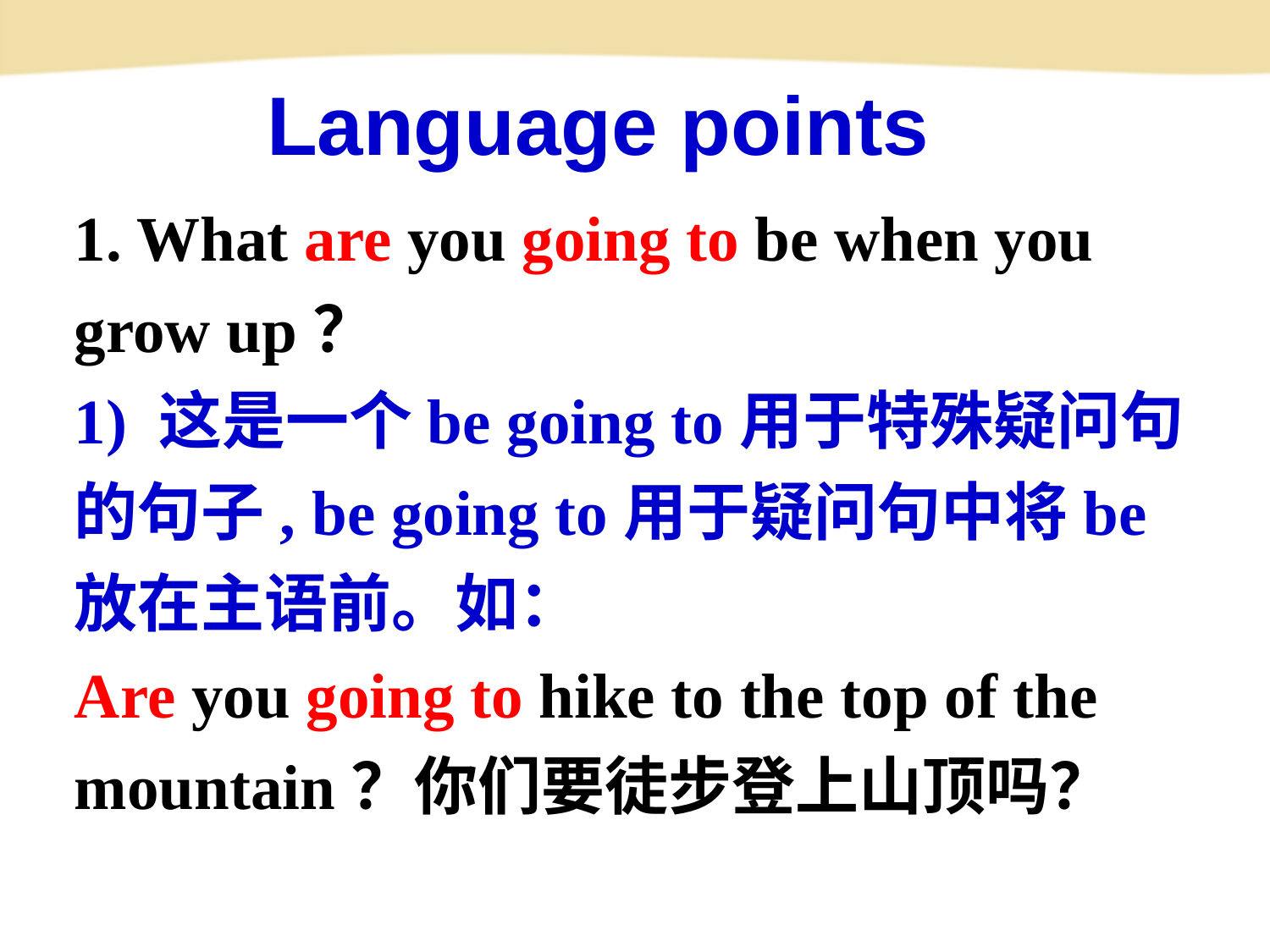

Language points
1. What are you going to be when you
grow up？
1) 这是一个be going to用于特殊疑问句
的句子, be going to用于疑问句中将be
放在主语前。如：
Are you going to hike to the top of the
mountain？你们要徒步登上山顶吗？